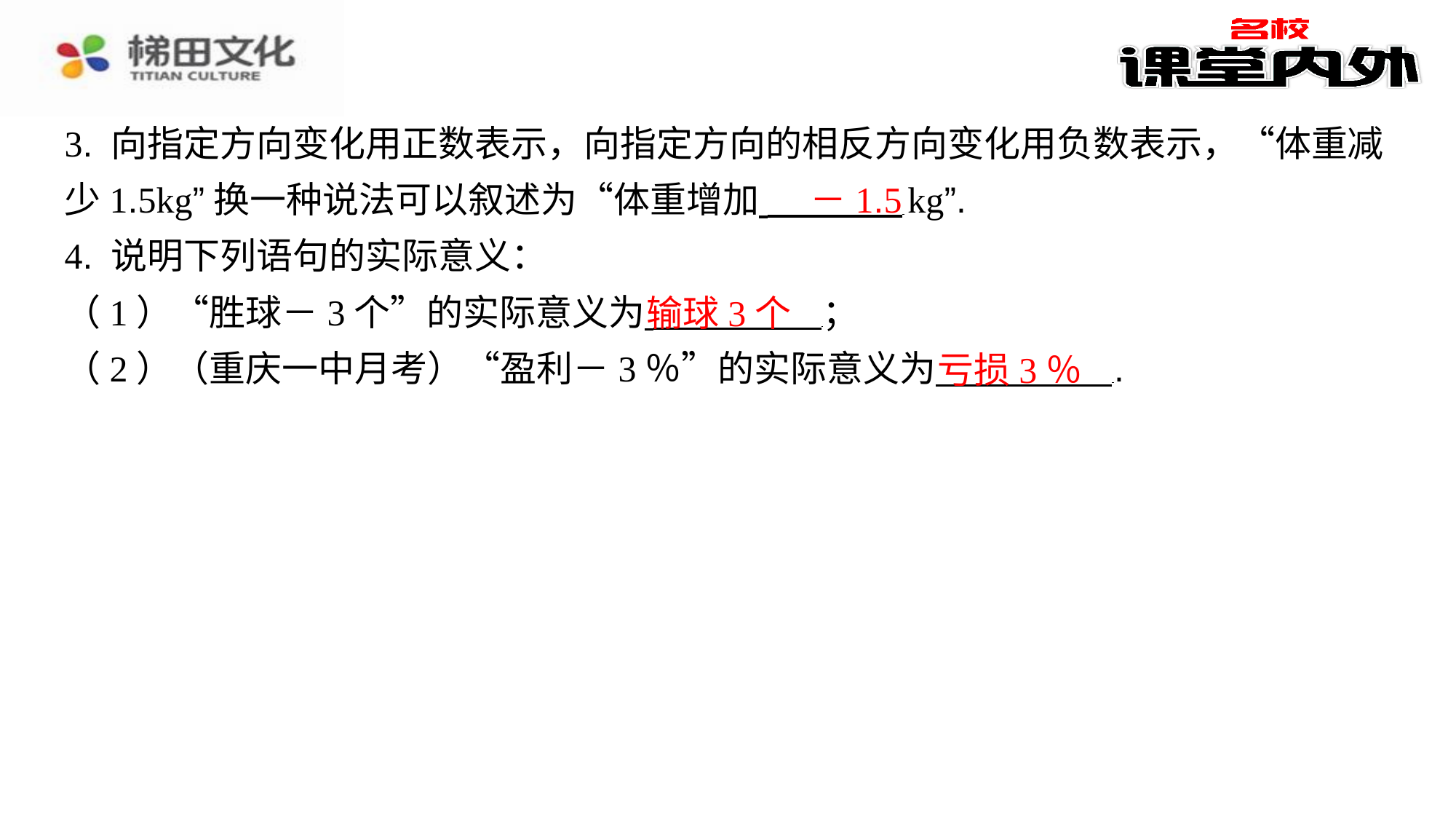

3. 向指定方向变化用正数表示，向指定方向的相反方向变化用负数表示，“体重减
少1.5kg”换一种说法可以叙述为“体重增加                      kg”.
4. 说明下列语句的实际意义：
（1）“胜球－3个”的实际意义为                           ⁠；
（2）（重庆一中月考）“盈利－3％”的实际意义为                           ⁠.
－1.5
输球3个
亏损3％